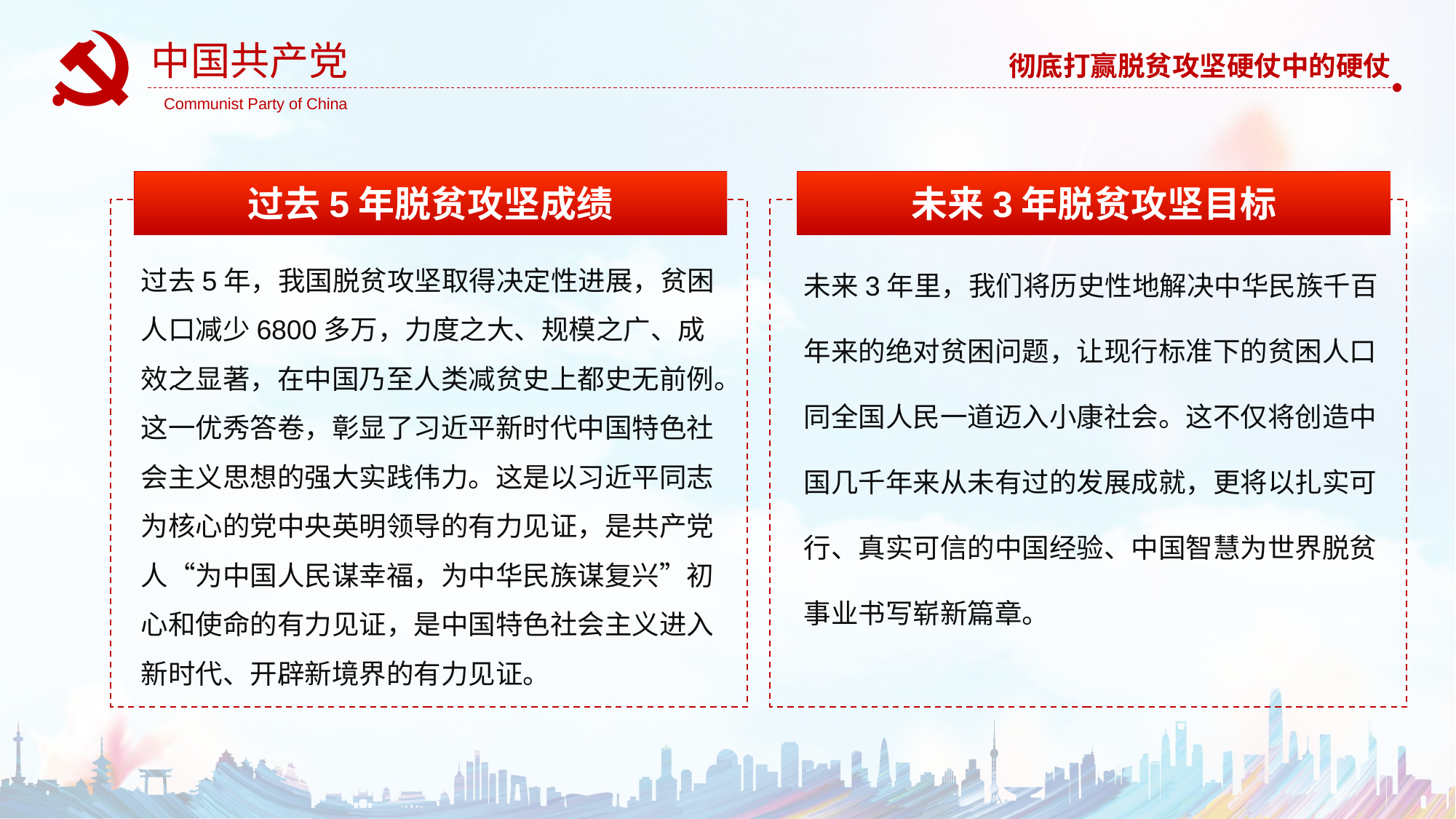

过去5年脱贫攻坚成绩
未来3年脱贫攻坚目标

过去5年，我国脱贫攻坚取得决定性进展，贫困人口减少6800多万，力度之大、规模之广、成效之显著，在中国乃至人类减贫史上都史无前例。这一优秀答卷，彰显了习近平新时代中国特色社会主义思想的强大实践伟力。这是以习近平同志为核心的党中央英明领导的有力见证，是共产党人“为中国人民谋幸福，为中华民族谋复兴”初心和使命的有力见证，是中国特色社会主义进入新时代、开辟新境界的有力见证。
未来3年里，我们将历史性地解决中华民族千百年来的绝对贫困问题，让现行标准下的贫困人口同全国人民一道迈入小康社会。这不仅将创造中国几千年来从未有过的发展成就，更将以扎实可行、真实可信的中国经验、中国智慧为世界脱贫事业书写崭新篇章。